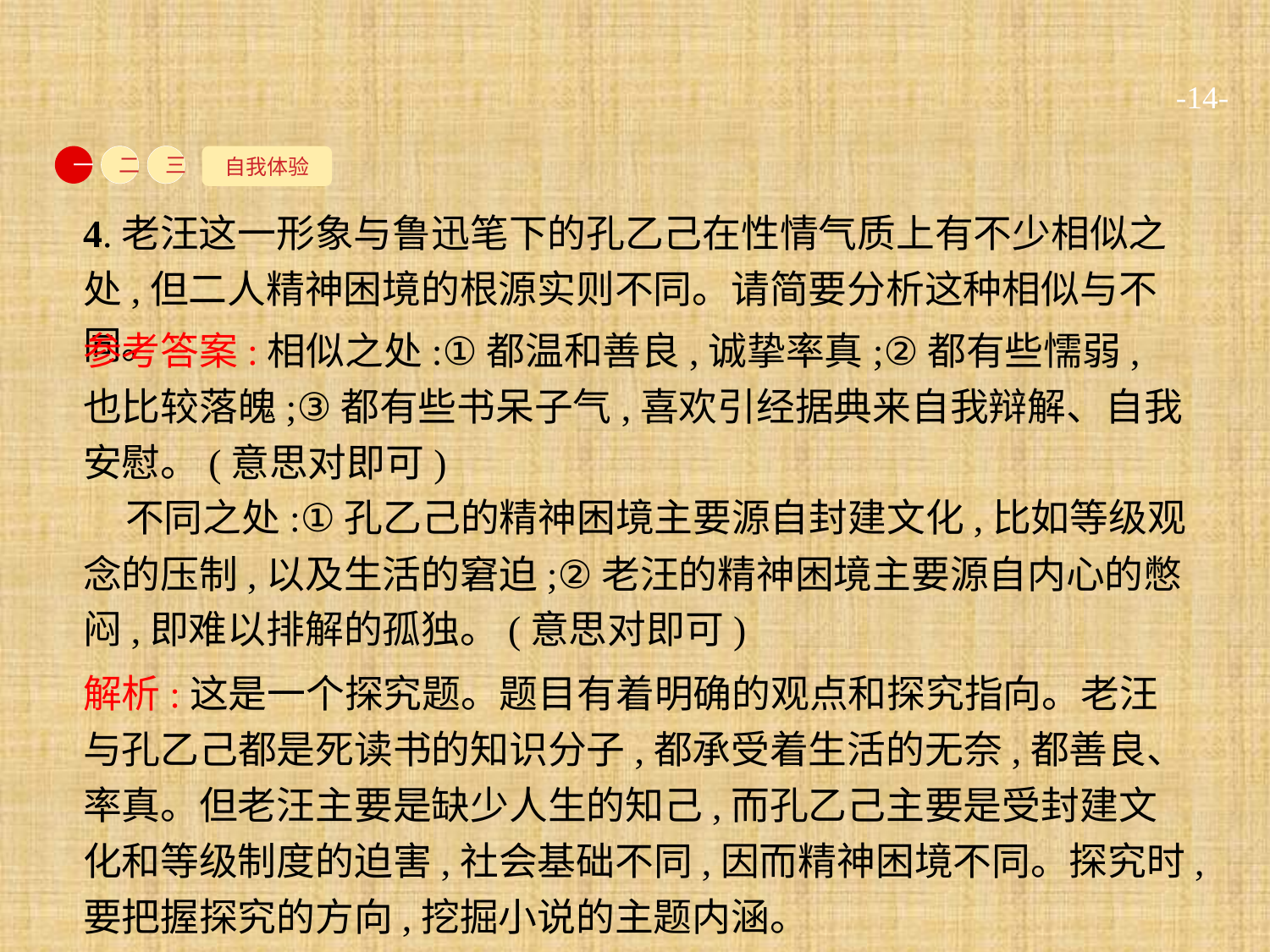

-14-
自我体验
一
二
三
4.老汪这一形象与鲁迅笔下的孔乙己在性情气质上有不少相似之处,但二人精神困境的根源实则不同。请简要分析这种相似与不同。
参考答案:相似之处:①都温和善良,诚挚率真;②都有些懦弱,也比较落魄;③都有些书呆子气,喜欢引经据典来自我辩解、自我安慰。(意思对即可)
不同之处:①孔乙己的精神困境主要源自封建文化,比如等级观念的压制,以及生活的窘迫;②老汪的精神困境主要源自内心的憋闷,即难以排解的孤独。(意思对即可)
解析:这是一个探究题。题目有着明确的观点和探究指向。老汪与孔乙己都是死读书的知识分子,都承受着生活的无奈,都善良、率真。但老汪主要是缺少人生的知己,而孔乙己主要是受封建文化和等级制度的迫害,社会基础不同,因而精神困境不同。探究时,要把握探究的方向,挖掘小说的主题内涵。